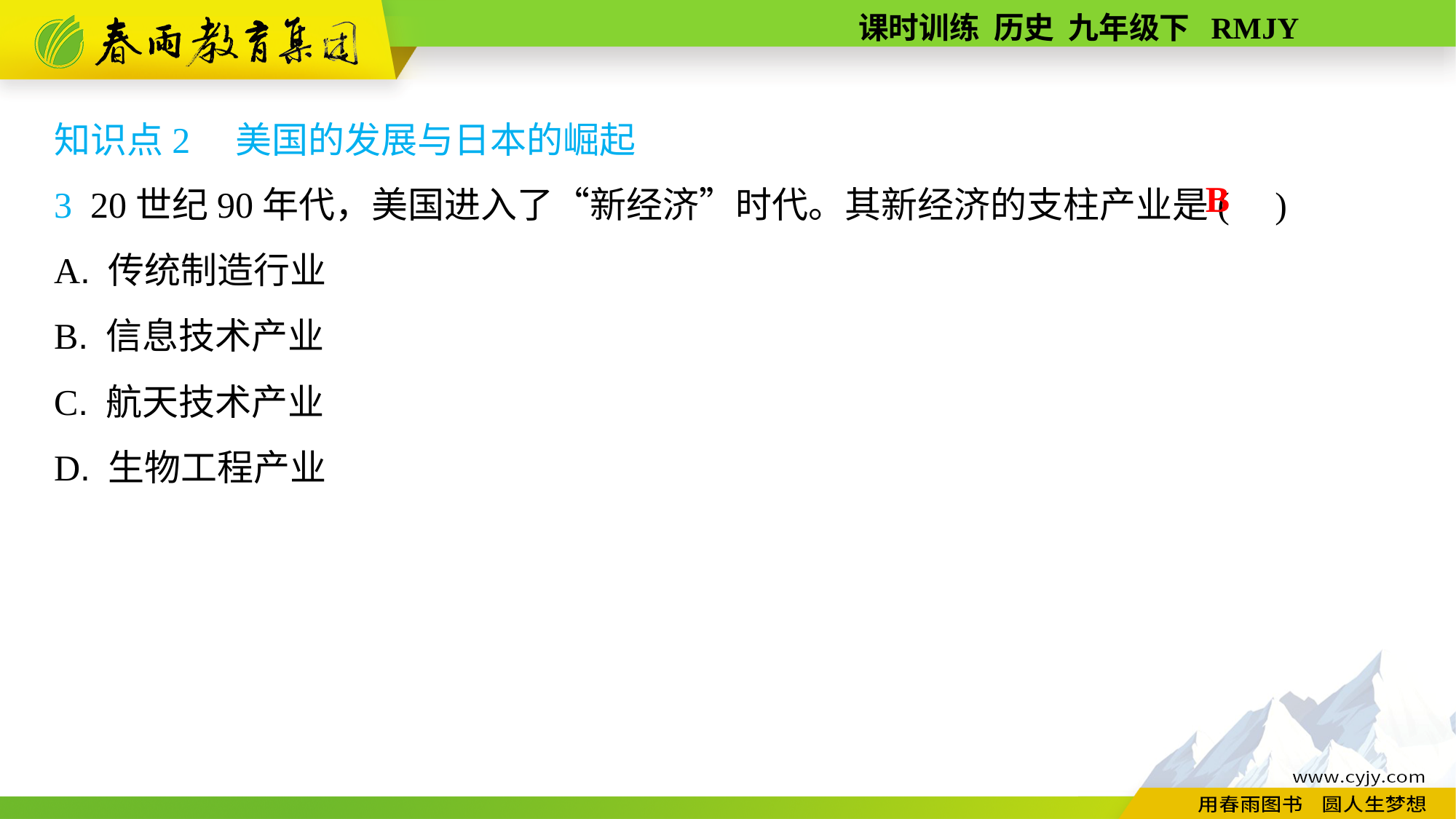

知识点2　美国的发展与日本的崛起
3  20世纪90年代，美国进入了“新经济”时代。其新经济的支柱产业是(     )
A. 传统制造行业
B. 信息技术产业
C. 航天技术产业
D. 生物工程产业
B